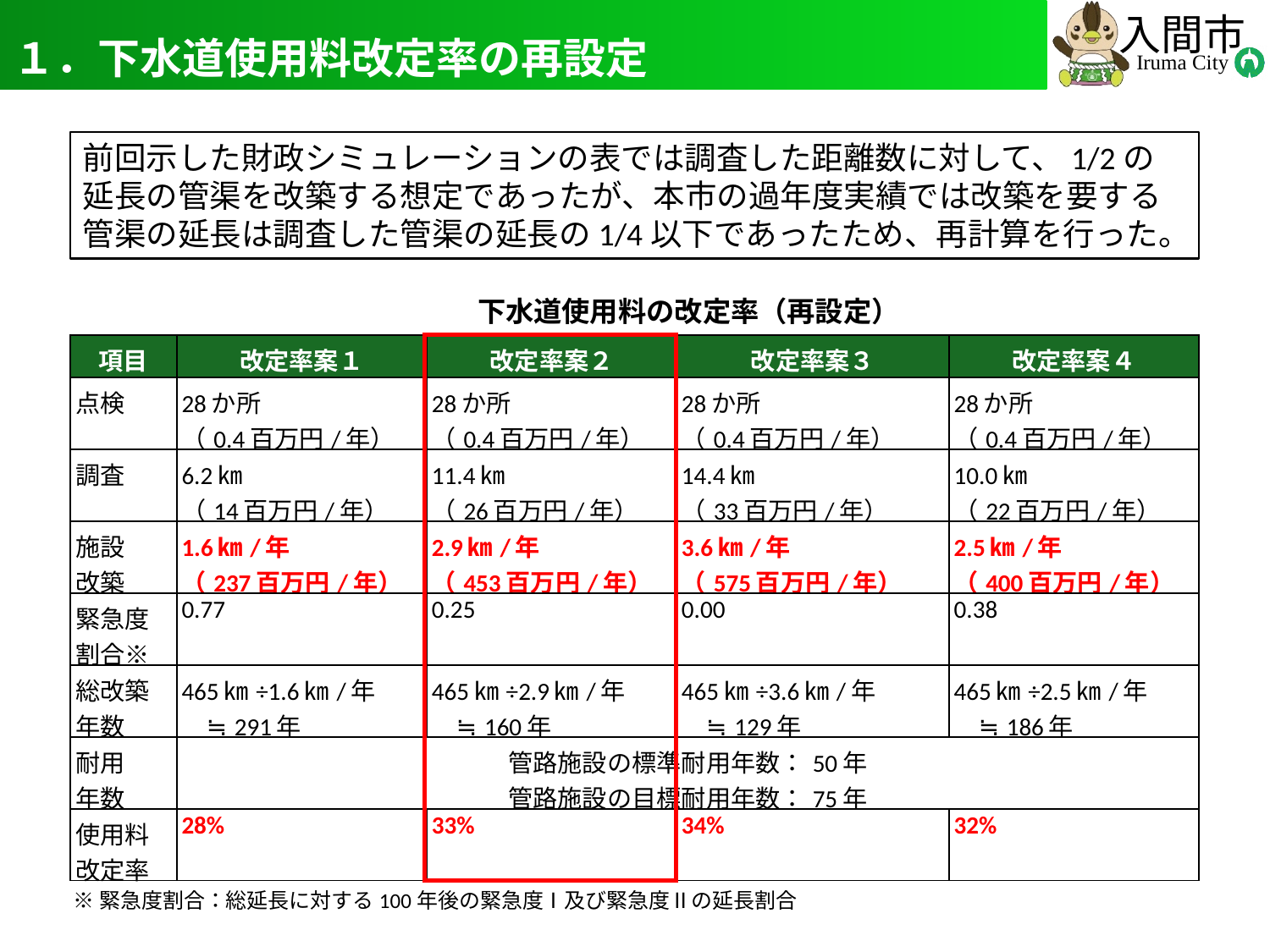

# １．下水道使用料改定率の再設定
3
前回示した財政シミュレーションの表では調査した距離数に対して、1/2の延長の管渠を改築する想定であったが、本市の過年度実績では改築を要する管渠の延長は調査した管渠の延長の1/4以下であったため、再計算を行った。
下水道使用料の改定率（再設定）
| 項目 | 改定率案１ | 改定率案２ | 改定率案３ | 改定率案４ |
| --- | --- | --- | --- | --- |
| 点検 | 28か所 （0.4百万円/年） | 28か所 （0.4百万円/年） | 28か所 （0.4百万円/年） | 28か所 （0.4百万円/年） |
| 調査 | 6.2㎞ （14百万円/年） | 11.4㎞ （26百万円/年） | 14.4㎞ （33百万円/年） | 10.0㎞ （22百万円/年） |
| 施設 改築 | 1.6㎞/年 （237百万円/年） | 2.9㎞/年 （453百万円/年） | 3.6㎞/年 （575百万円/年） | 2.5㎞/年 （400百万円/年） |
| 緊急度 割合※ | 0.77 | 0.25 | 0.00 | 0.38 |
| 総改築 年数 | 465㎞÷1.6㎞/年 　≒291年 | 465㎞÷2.9㎞/年 　≒160年 | 465㎞÷3.6㎞/年 　≒129年 | 465㎞÷2.5㎞/年 　≒186年 |
| 耐用 年数 | 管路施設の標準耐用年数：50年 管路施設の目標耐用年数：75年 |  |  |  |
| 使用料改定率 | 28% | 33% | 34% | 32% |

※緊急度割合：総延長に対する100年後の緊急度Ⅰ及び緊急度Ⅱの延長割合